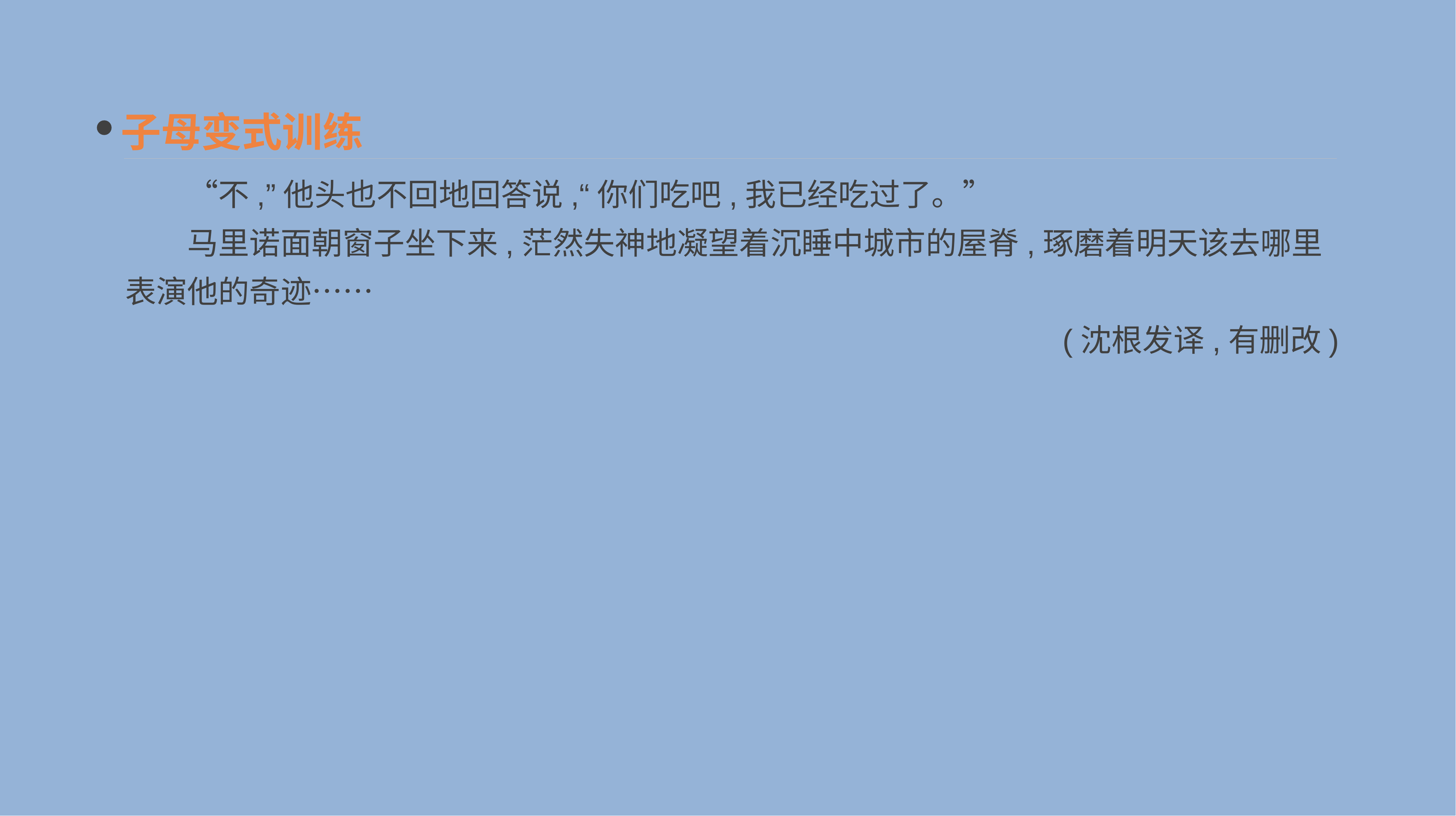

子母变式训练

　　“不,”他头也不回地回答说,“你们吃吧,我已经吃过了。”
　　马里诺面朝窗子坐下来,茫然失神地凝望着沉睡中城市的屋脊,琢磨着明天该去哪里表演他的奇迹……
(沈根发译,有删改)